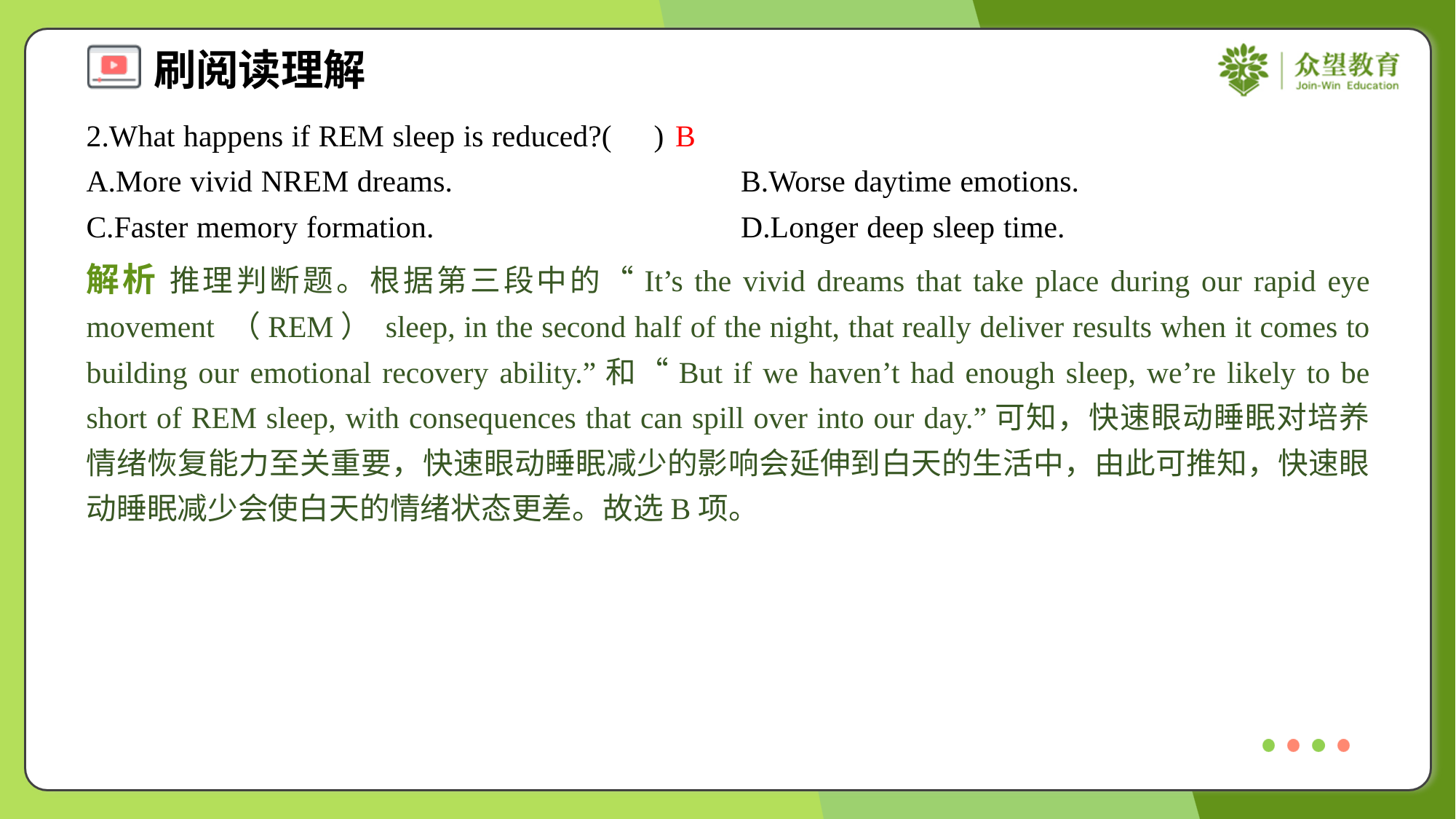

2.What happens if REM sleep is reduced?(     )
B
A.More vivid NREM dreams.	B.Worse daytime emotions.
C.Faster memory formation.	D.Longer deep sleep time.
解析 推理判断题。根据第三段中的“It’s the vivid dreams that take place during our rapid eye movement （REM） sleep, in the second half of the night, that really deliver results when it comes to building our emotional recovery ability.”和“But if we haven’t had enough sleep, we’re likely to be short of REM sleep, with consequences that can spill over into our day.”可知，快速眼动睡眠对培养情绪恢复能力至关重要，快速眼动睡眠减少的影响会延伸到白天的生活中，由此可推知，快速眼动睡眠减少会使白天的情绪状态更差。故选B项。